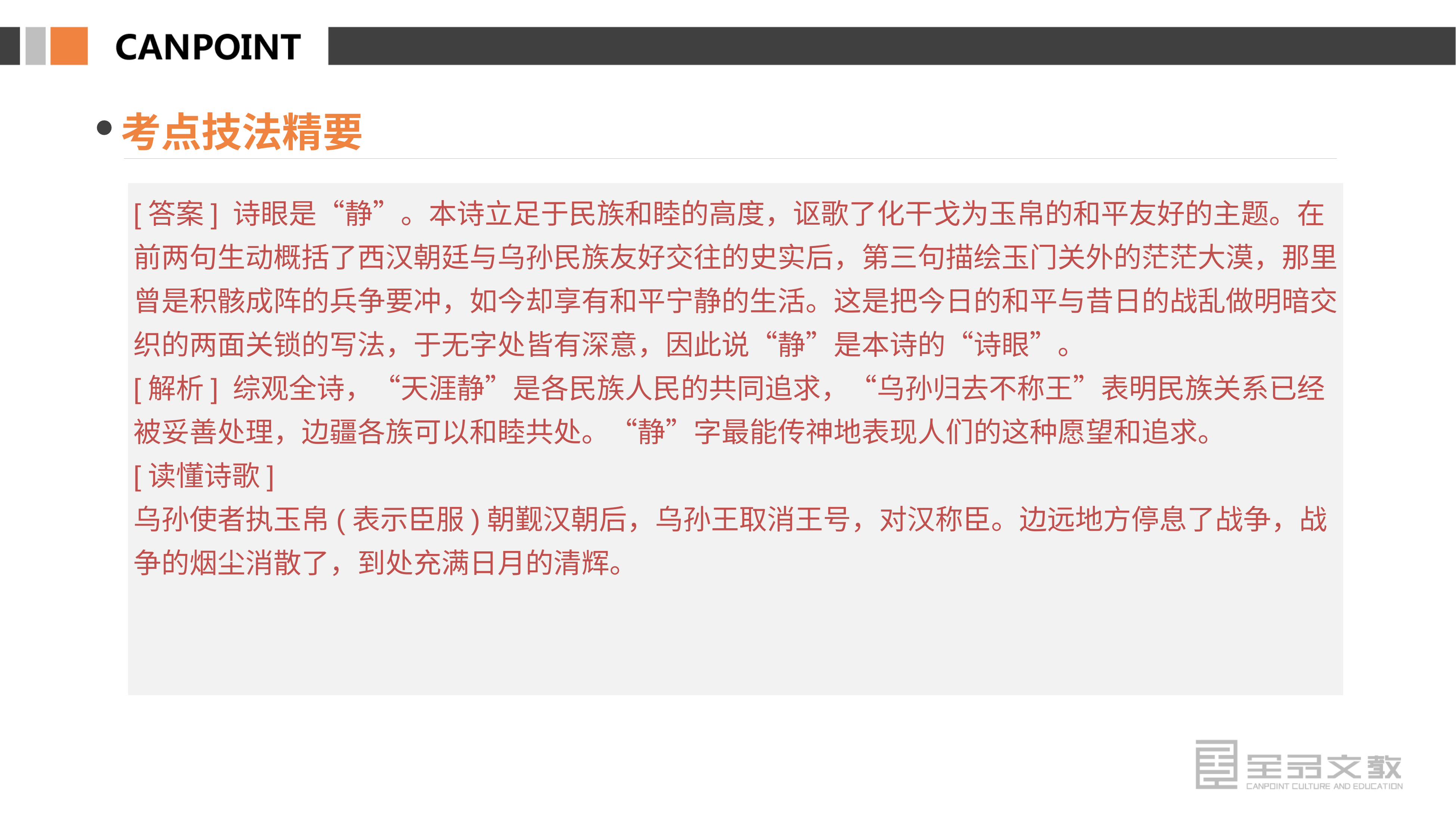

考点技法精要

[答案] 诗眼是“静”。本诗立足于民族和睦的高度，讴歌了化干戈为玉帛的和平友好的主题。在前两句生动概括了西汉朝廷与乌孙民族友好交往的史实后，第三句描绘玉门关外的茫茫大漠，那里曾是积骸成阵的兵争要冲，如今却享有和平宁静的生活。这是把今日的和平与昔日的战乱做明暗交织的两面关锁的写法，于无字处皆有深意，因此说“静”是本诗的“诗眼”。
[解析] 综观全诗，“天涯静”是各民族人民的共同追求，“乌孙归去不称王”表明民族关系已经被妥善处理，边疆各族可以和睦共处。“静”字最能传神地表现人们的这种愿望和追求。
[读懂诗歌]
乌孙使者执玉帛(表示臣服)朝觐汉朝后，乌孙王取消王号，对汉称臣。边远地方停息了战争，战争的烟尘消散了，到处充满日月的清辉。